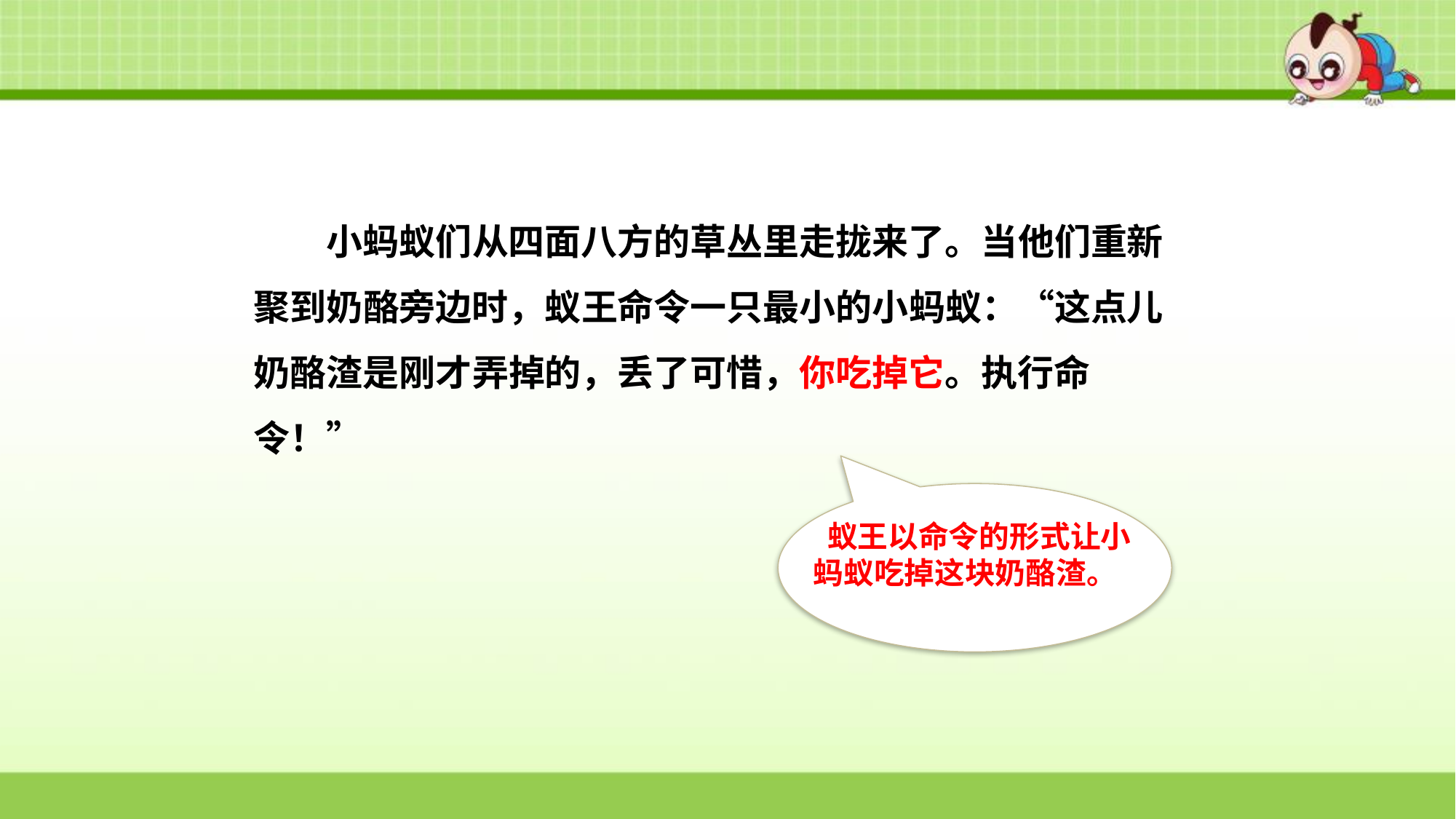

小蚂蚁们从四面八方的草丛里走拢来了。当他们重新聚到奶酪旁边时，蚁王命令一只最小的小蚂蚁：“这点儿奶酪渣是刚才弄掉的，丢了可惜，你吃掉它。执行命令！”

 蚁王以命令的形式让小蚂蚁吃掉这块奶酪渣。